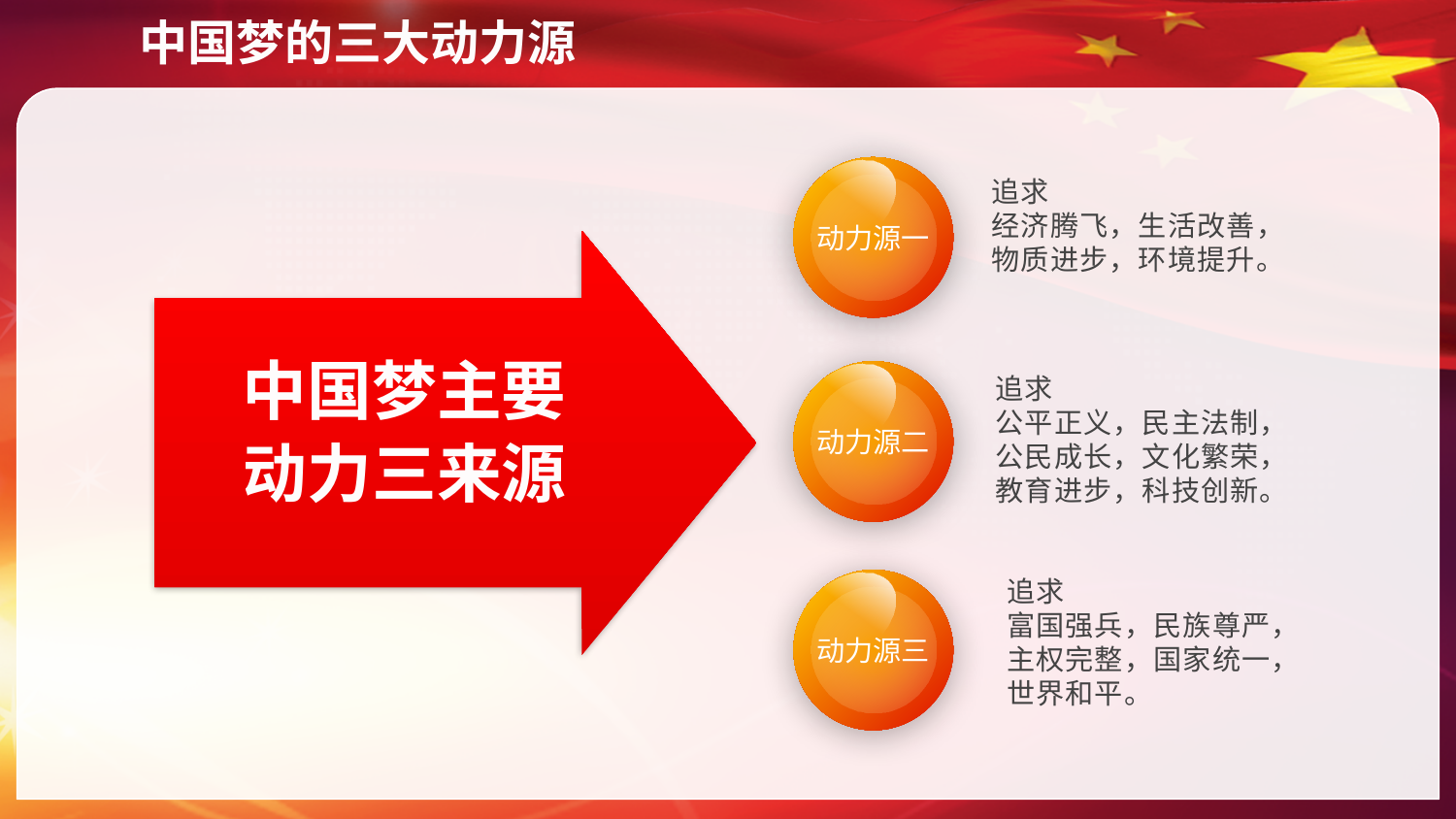

中国梦的三大动力源

追求
经济腾飞，生活改善，
物质进步，环境提升。
动力源一

中国梦主要
动力三来源

追求
公平正义，民主法制，
公民成长，文化繁荣，
教育进步，科技创新。
动力源二
追求
富国强兵，民族尊严，
主权完整，国家统一，
世界和平。

动力源三